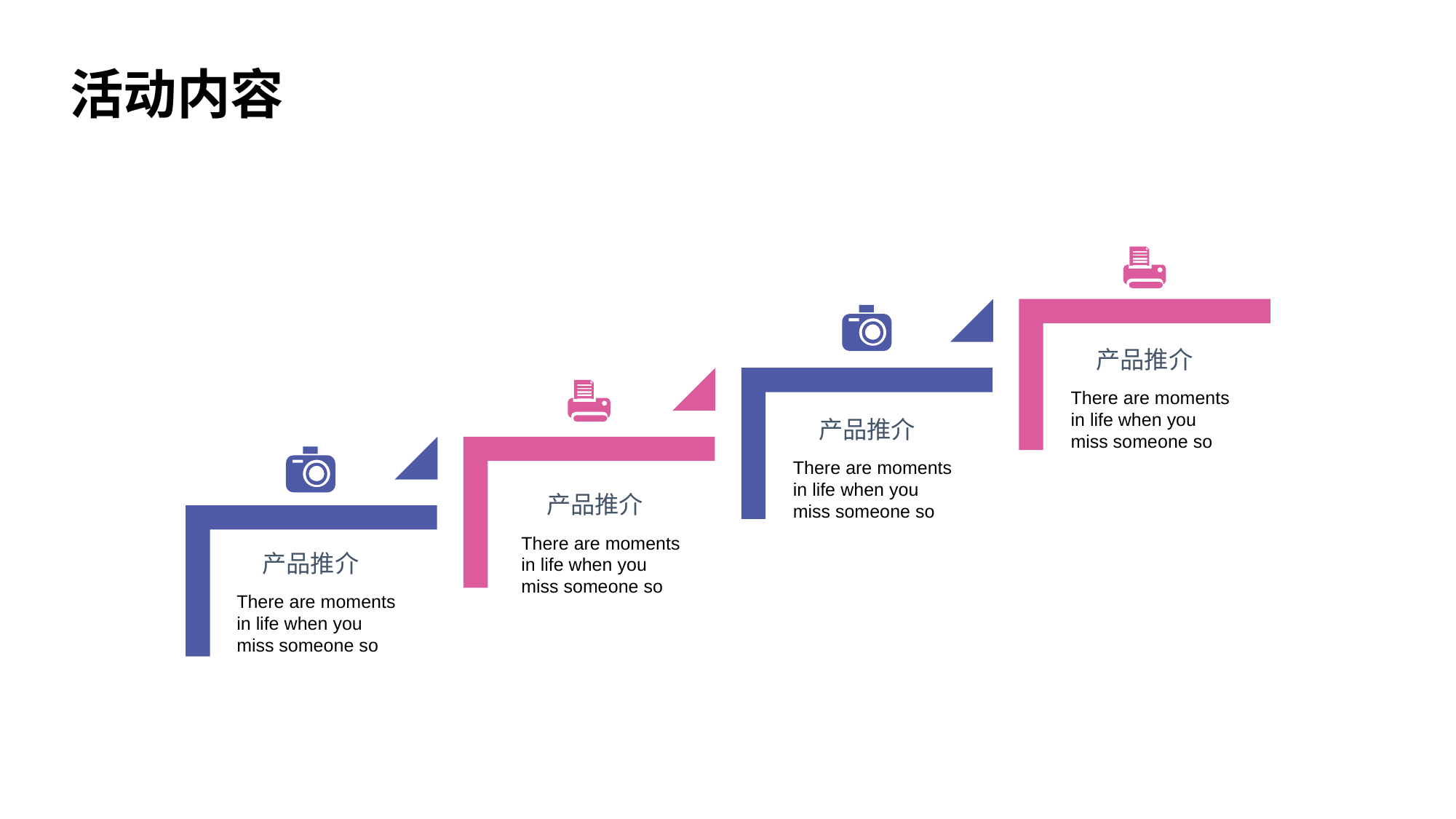

活动内容

产品推介

There are moments in life when you miss someone so

产品推介

There are moments in life when you miss someone so
产品推介
There are moments in life when you miss someone so
产品推介
There are moments in life when you miss someone so